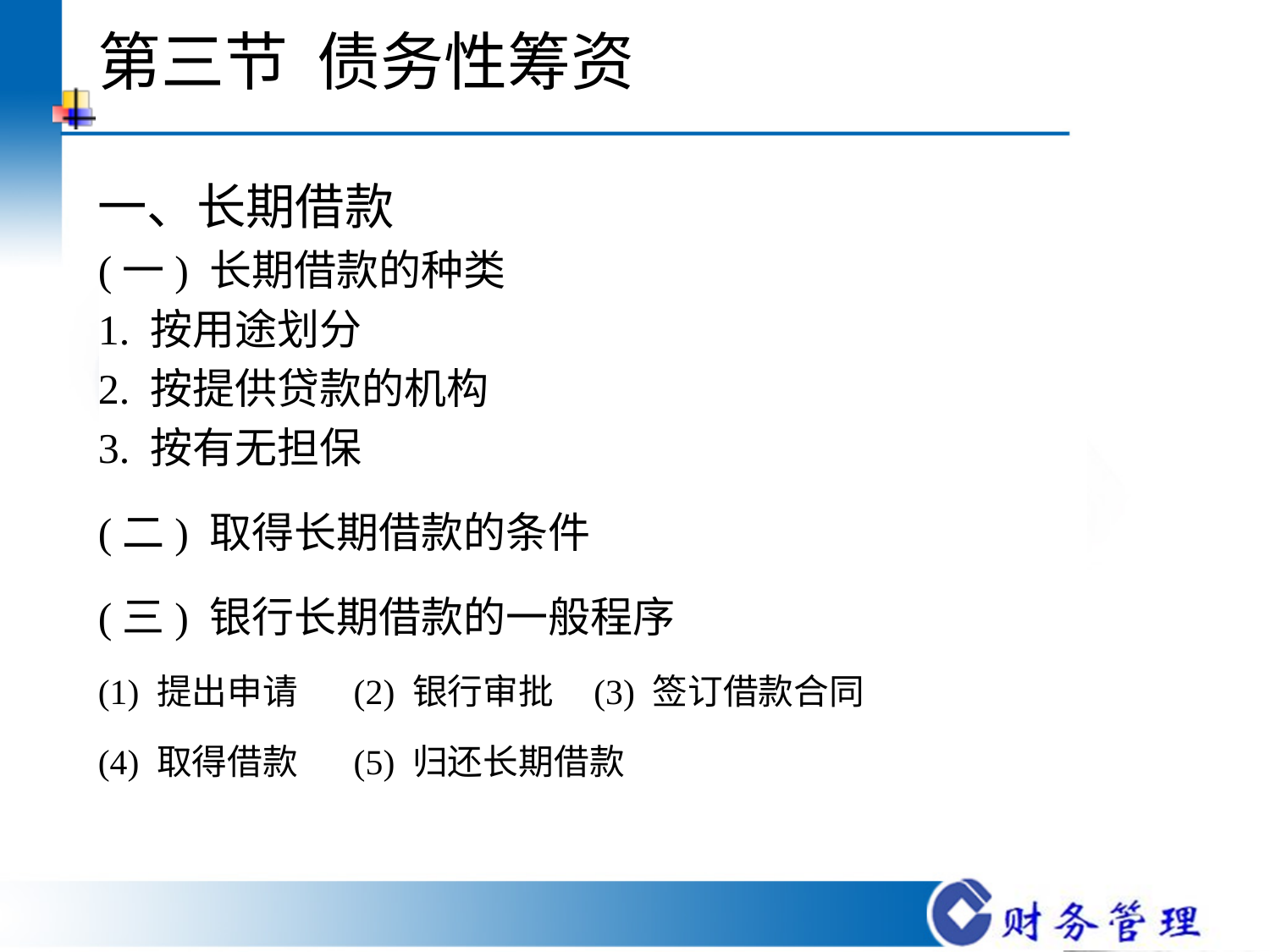

# 第三节  债务性筹资
一、长期借款
(一) 长期借款的种类
1. 按用途划分
2. 按提供贷款的机构
3. 按有无担保
(二) 取得长期借款的条件
(三) 银行长期借款的一般程序
(1) 提出申请      (2) 银行审批    (3) 签订借款合同
(4) 取得借款      (5) 归还长期借款
29